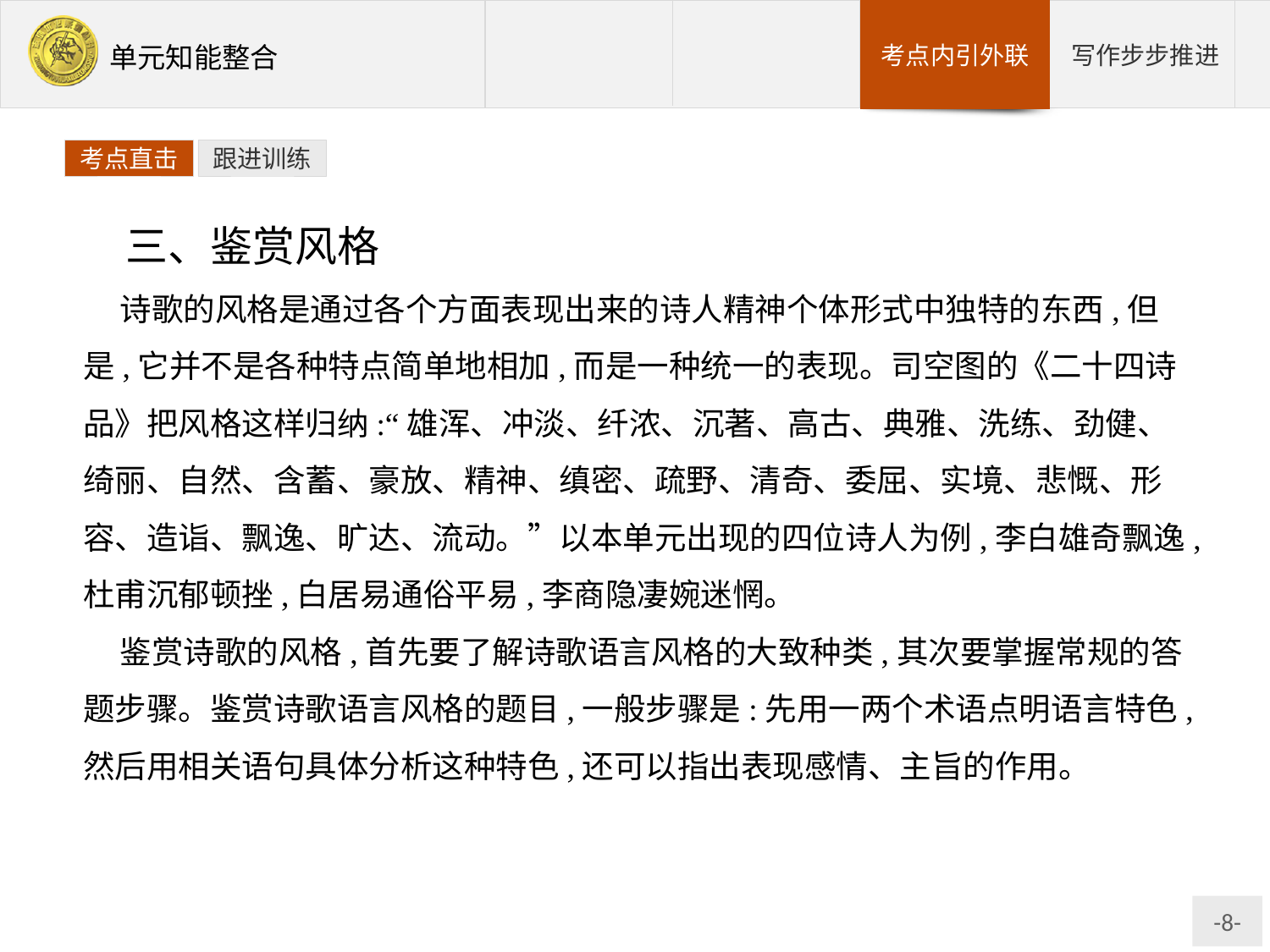

考点直击
跟进训练
三、鉴赏风格
诗歌的风格是通过各个方面表现出来的诗人精神个体形式中独特的东西,但是,它并不是各种特点简单地相加,而是一种统一的表现。司空图的《二十四诗品》把风格这样归纳:“雄浑、冲淡、纤浓、沉著、高古、典雅、洗练、劲健、绮丽、自然、含蓄、豪放、精神、缜密、疏野、清奇、委屈、实境、悲慨、形容、造诣、飘逸、旷达、流动。”以本单元出现的四位诗人为例,李白雄奇飘逸,杜甫沉郁顿挫,白居易通俗平易,李商隐凄婉迷惘。
鉴赏诗歌的风格,首先要了解诗歌语言风格的大致种类,其次要掌握常规的答题步骤。鉴赏诗歌语言风格的题目,一般步骤是:先用一两个术语点明语言特色,然后用相关语句具体分析这种特色,还可以指出表现感情、主旨的作用。